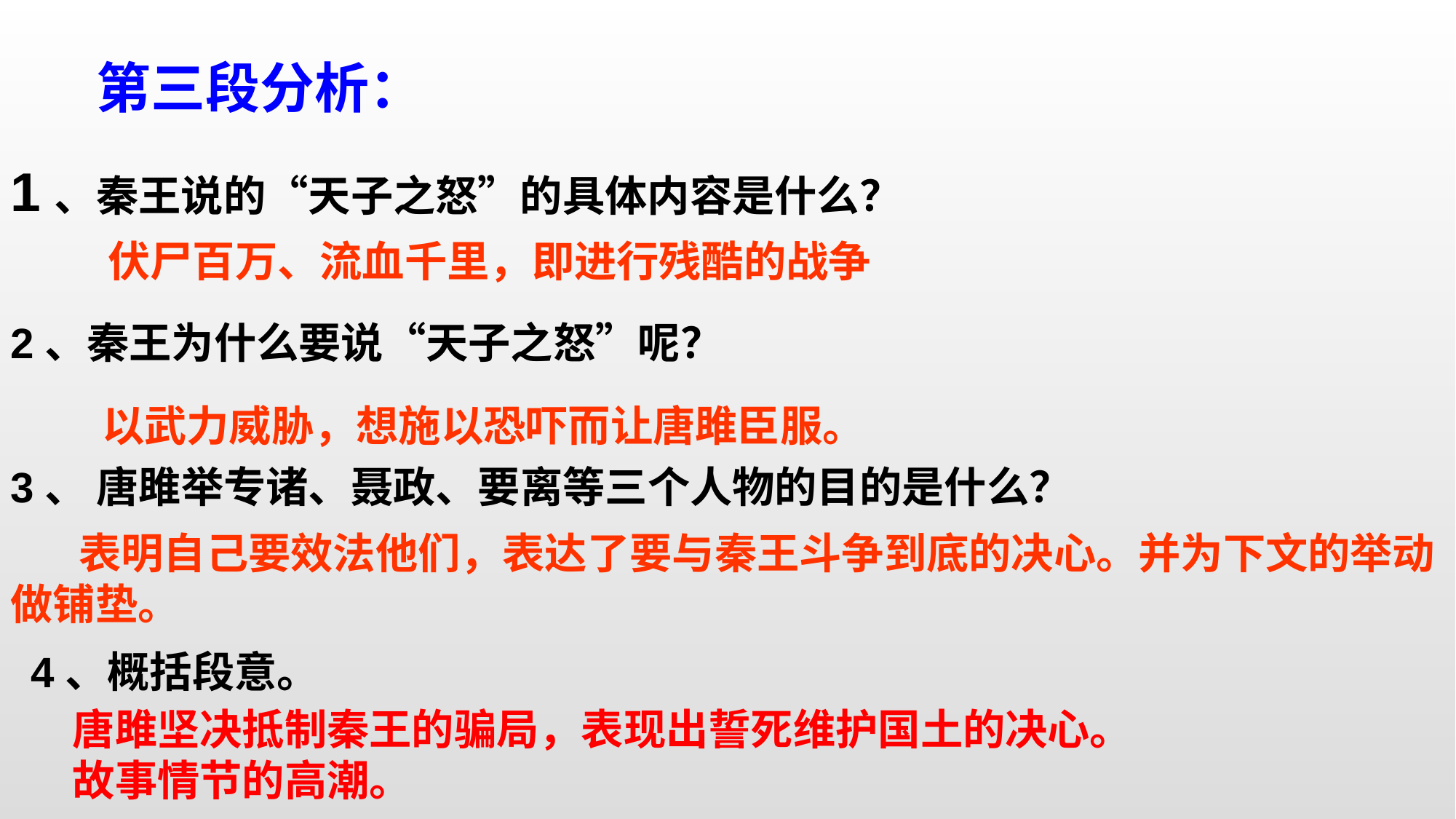

第三段分析：
1、秦王说的“天子之怒”的具体内容是什么？

2、秦王为什么要说“天子之怒”呢？

3、 唐雎举专诸、聂政、要离等三个人物的目的是什么？

伏尸百万、流血千里，即进行残酷的战争
 以武力威胁，想施以恐吓而让唐雎臣服。
      表明自己要效法他们，表达了要与秦王斗争到底的决心。并为下文的举动做铺垫。

4、概括段意。

唐雎坚决抵制秦王的骗局，表现出誓死维护国土的决心。
故事情节的高潮。